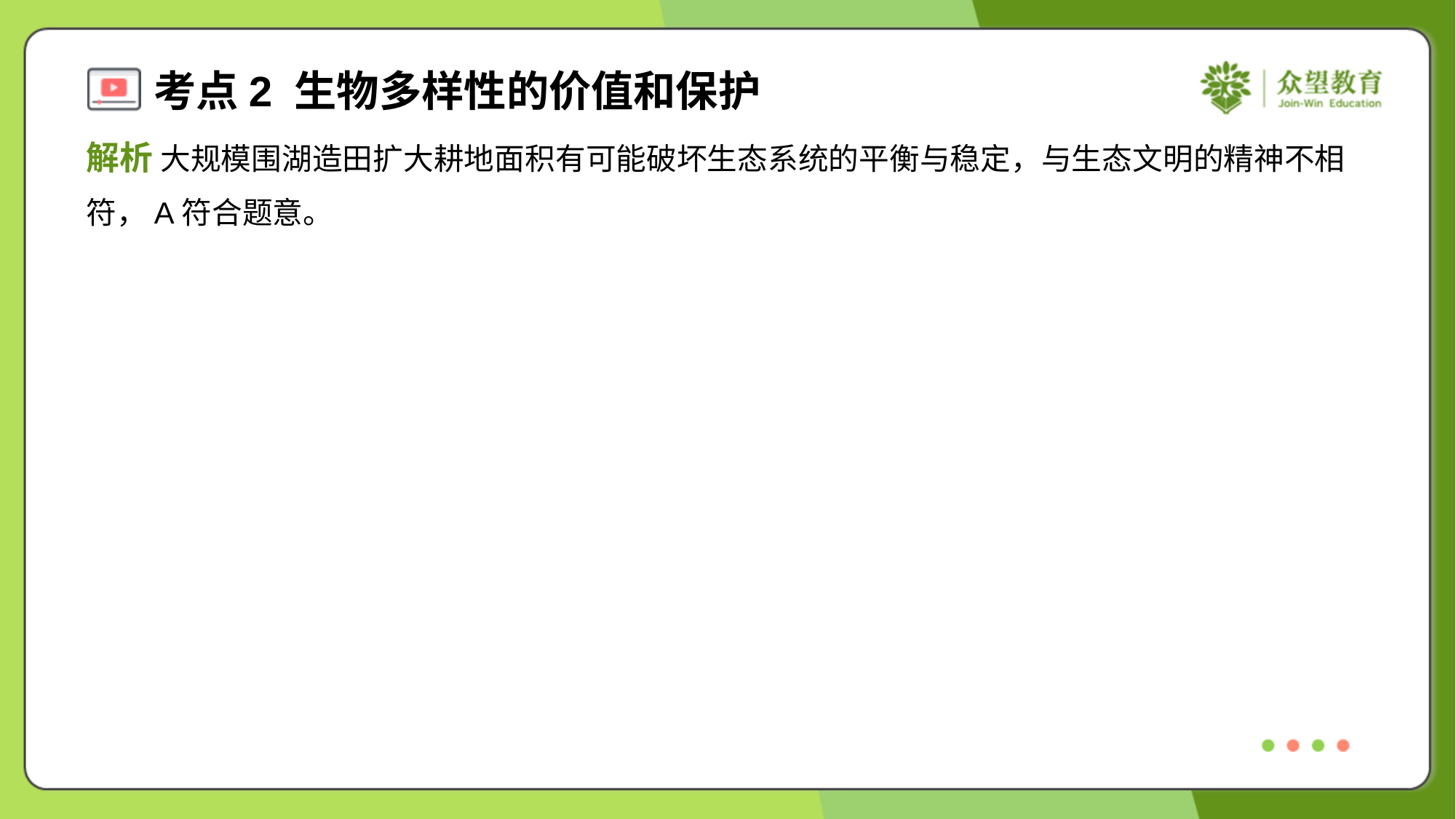

解析 大规模围湖造田扩大耕地面积有可能破坏生态系统的平衡与稳定，与生态文明的精神不相
符，A符合题意。